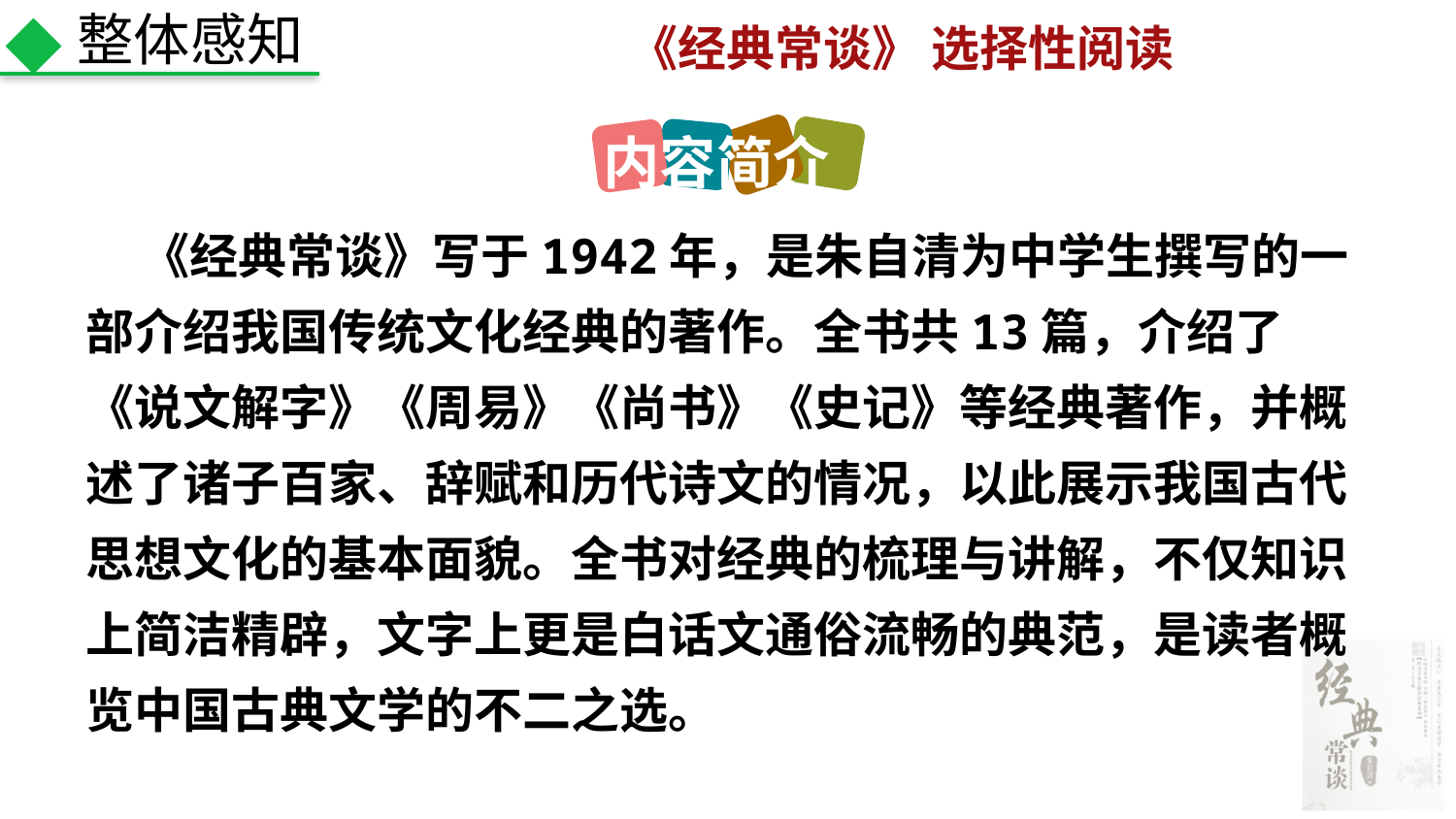

整体感知

内容简介

    《经典常谈》写于1942年，是朱自清为中学生撰写的一部介绍我国传统文化经典的著作。全书共13篇，介绍了《说文解字》《周易》《尚书》《史记》等经典著作，并概述了诸子百家、辞赋和历代诗文的情况，以此展示我国古代思想文化的基本面貌。全书对经典的梳理与讲解，不仅知识上简洁精辟，文字上更是白话文通俗流畅的典范，是读者概览中国古典文学的不二之选。